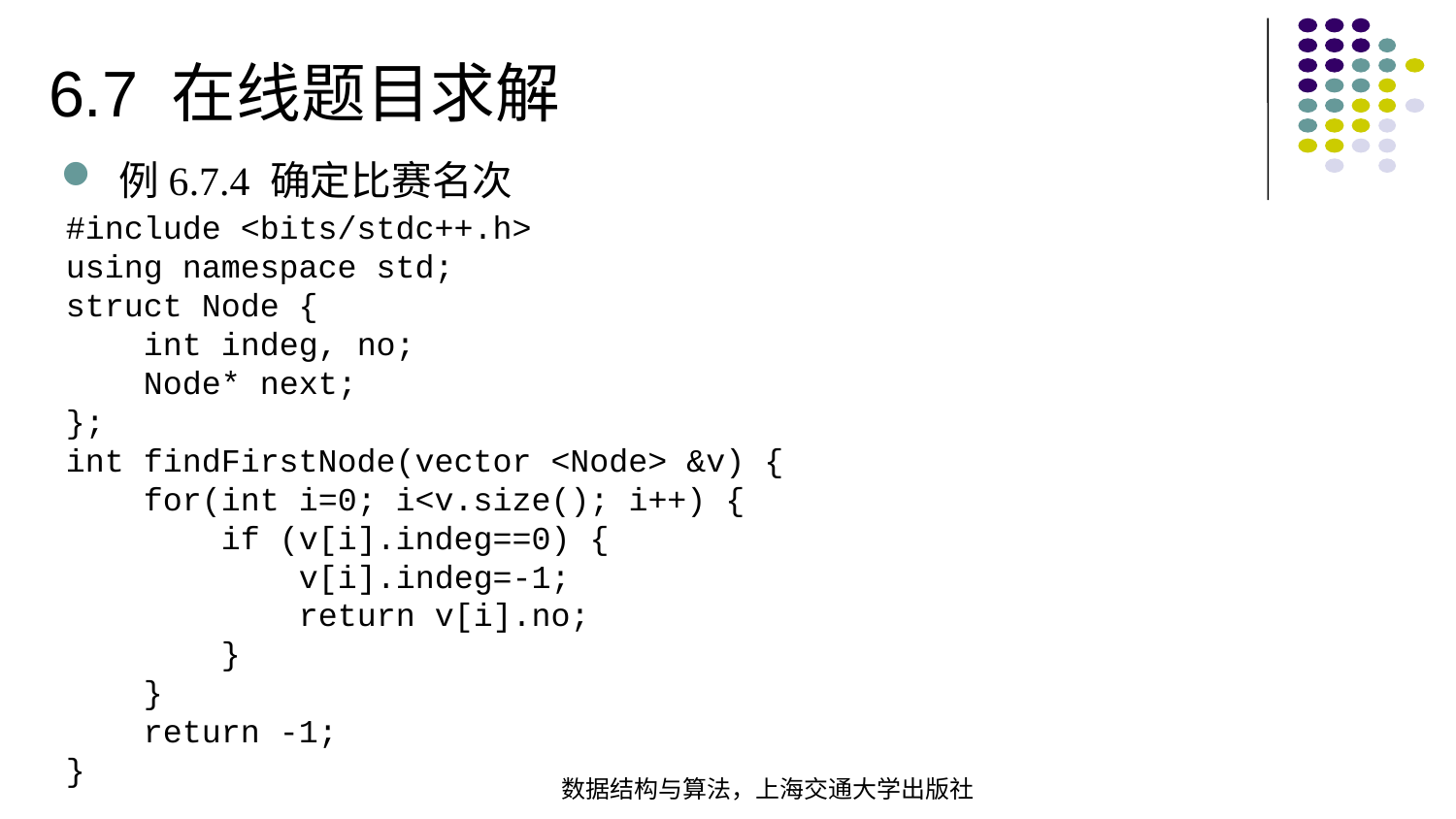

6.7 在线题目求解
例6.7.4 确定比赛名次
#include <bits/stdc++.h>using namespace std;struct Node {    int indeg, no;    Node* next;};int findFirstNode(vector <Node> &v) {    for(int i=0; i<v.size(); i++) {        if (v[i].indeg==0) {            v[i].indeg=-1;            return v[i].no;        }    }    return -1;
}